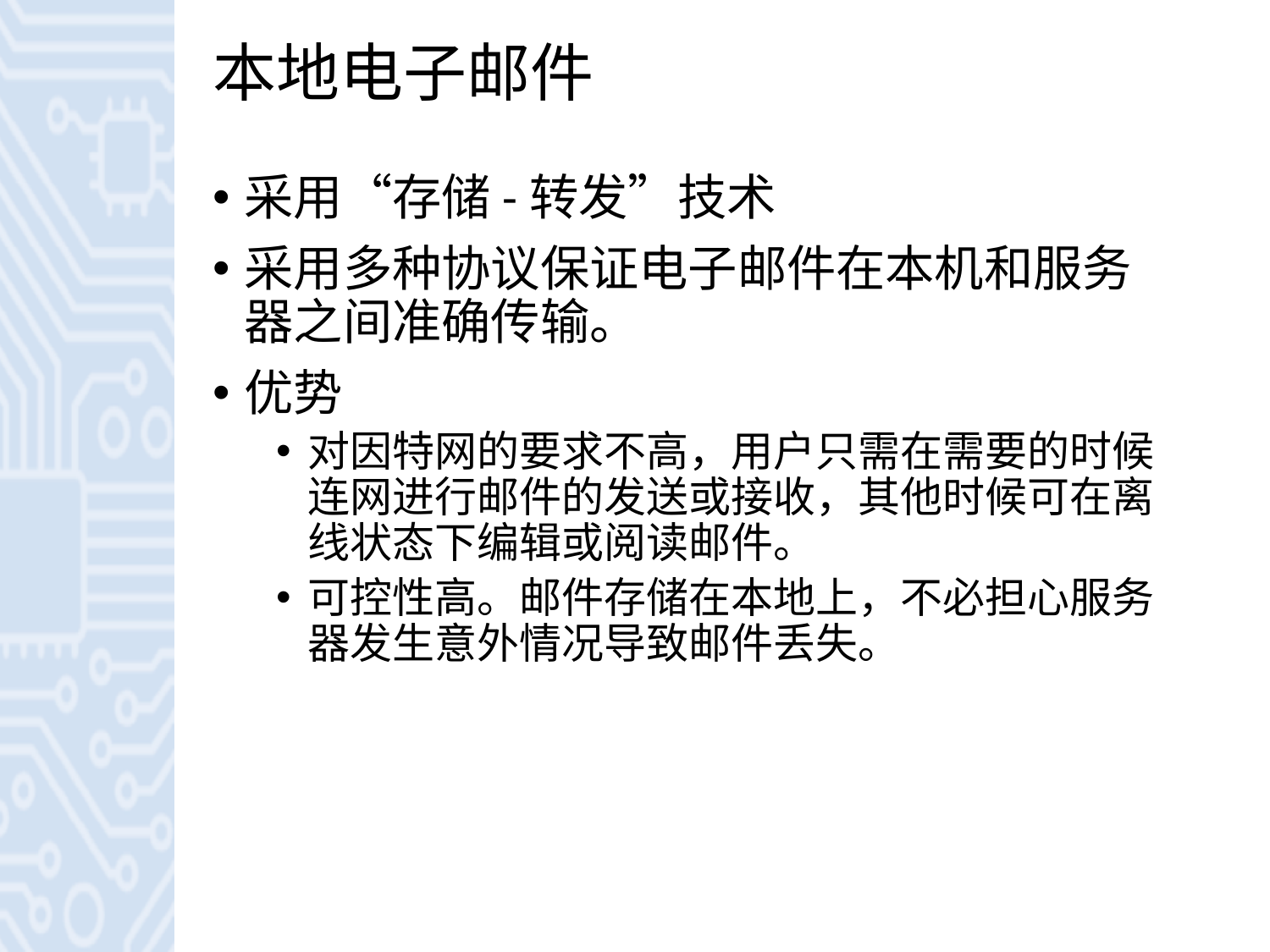

# 本地电子邮件
采用“存储-转发”技术
采用多种协议保证电子邮件在本机和服务器之间准确传输。
优势
对因特网的要求不高，用户只需在需要的时候连网进行邮件的发送或接收，其他时候可在离线状态下编辑或阅读邮件。
可控性高。邮件存储在本地上，不必担心服务器发生意外情况导致邮件丢失。